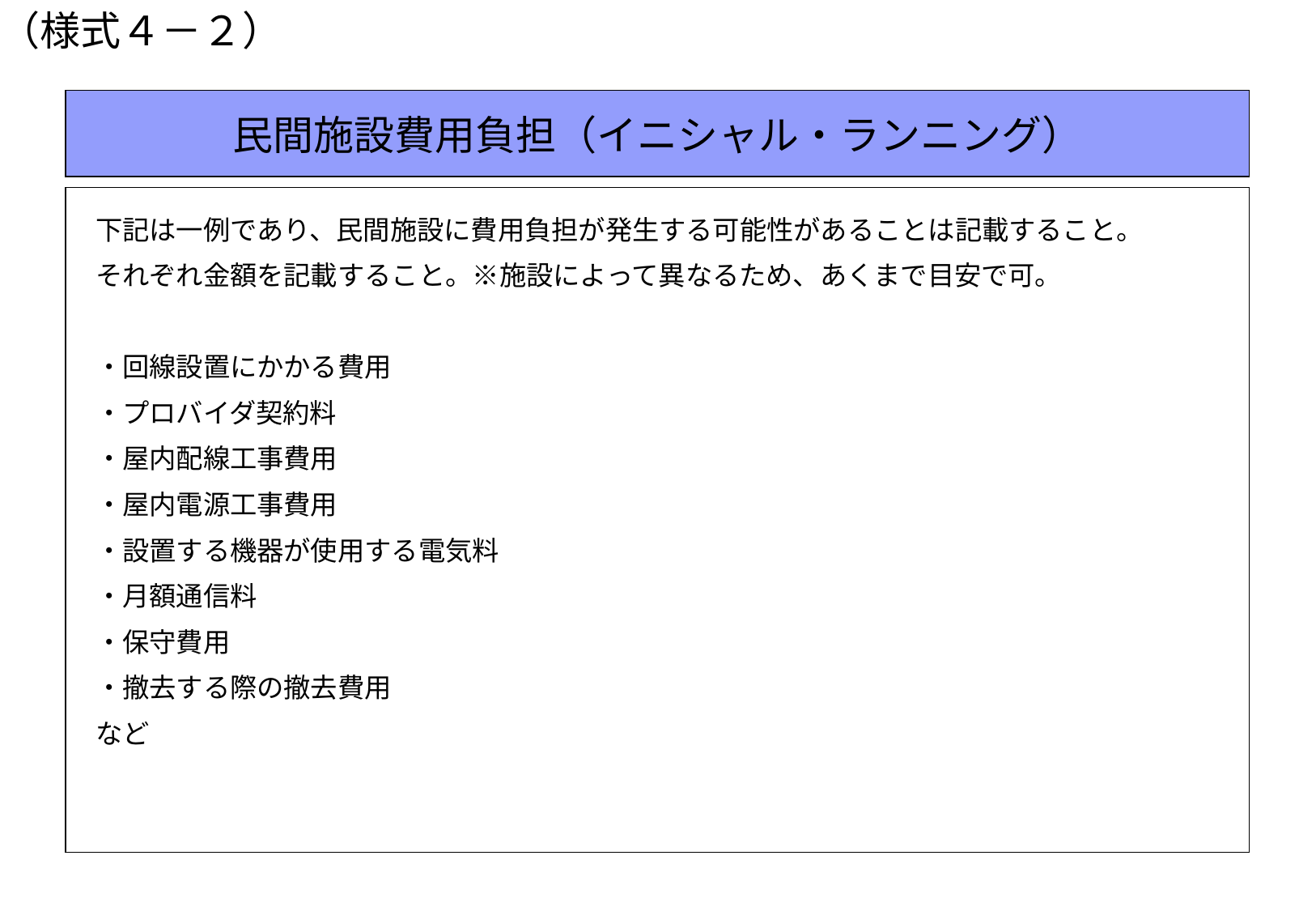

（様式４－２）

民間施設費用負担（イニシャル・ランニング）

下記は一例であり、民間施設に費用負担が発生する可能性があることは記載すること。
それぞれ金額を記載すること。※施設によって異なるため、あくまで目安で可。

・回線設置にかかる費用
・プロバイダ契約料
・屋内配線工事費用
・屋内電源工事費用
・設置する機器が使用する電気料
・月額通信料
・保守費用
・撤去する際の撤去費用
など